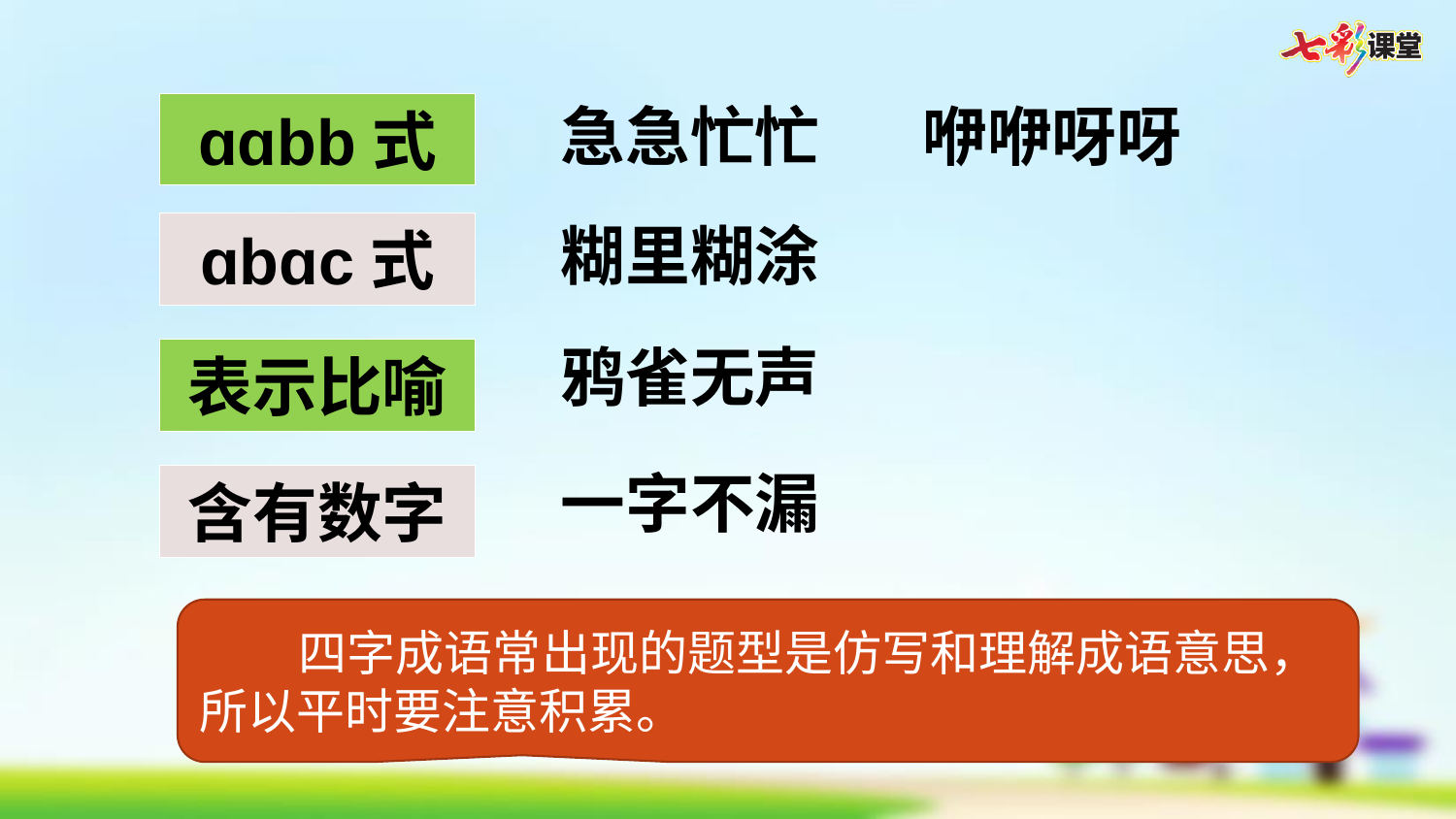

急急忙忙
咿咿呀呀
ɑɑbb式
糊里糊涂
ɑbɑc式
鸦雀无声
表示比喻
一字不漏
含有数字
        四字成语常出现的题型是仿写和理解成语意思，所以平时要注意积累。